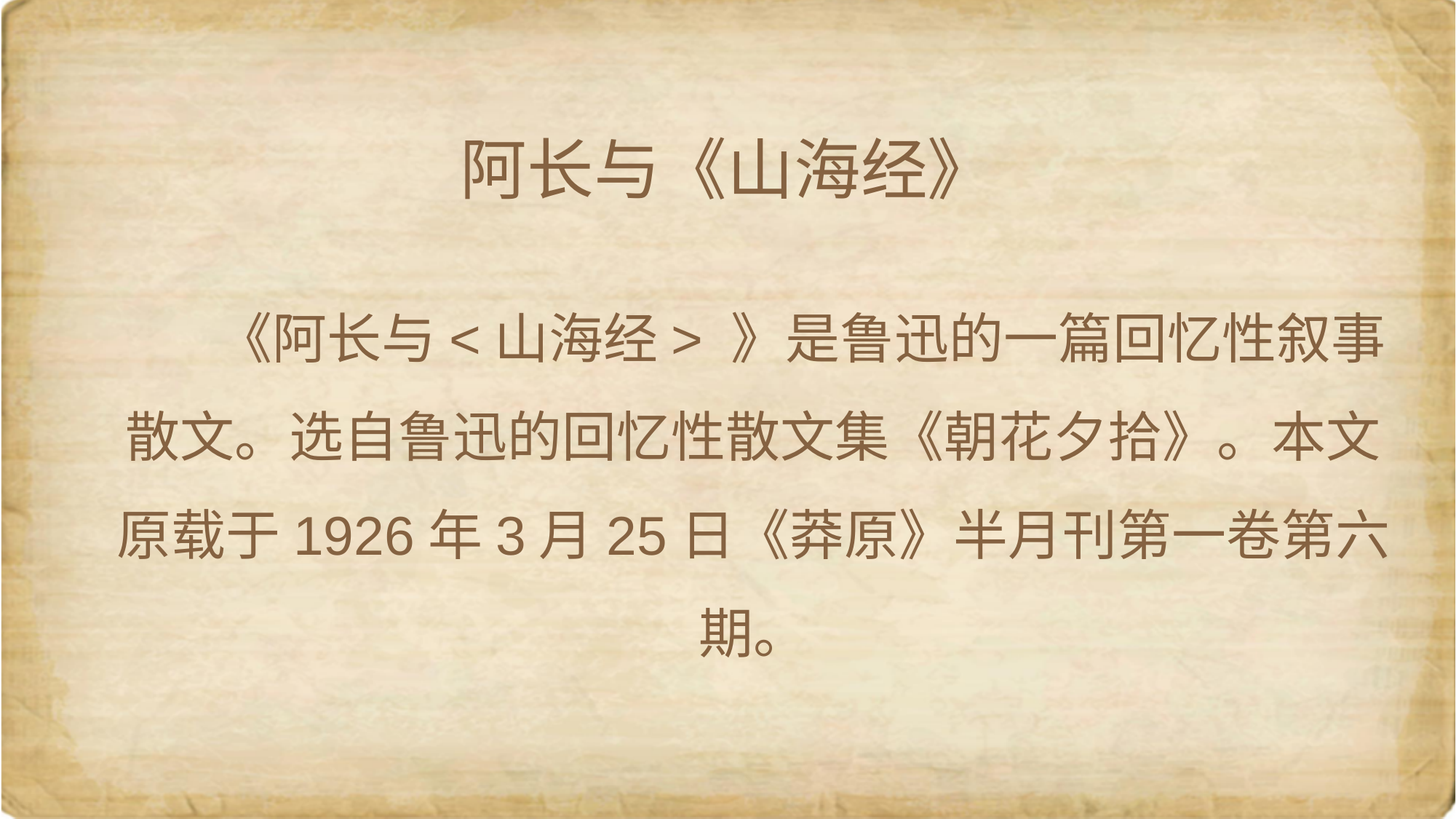

# 阿长与《山海经》
《阿长与<山海经> 》是鲁迅的一篇回忆性叙事散文。选自鲁迅的回忆性散文集《朝花夕拾》。本文原载于1926年3月25日《莽原》半月刊第一卷第六期。